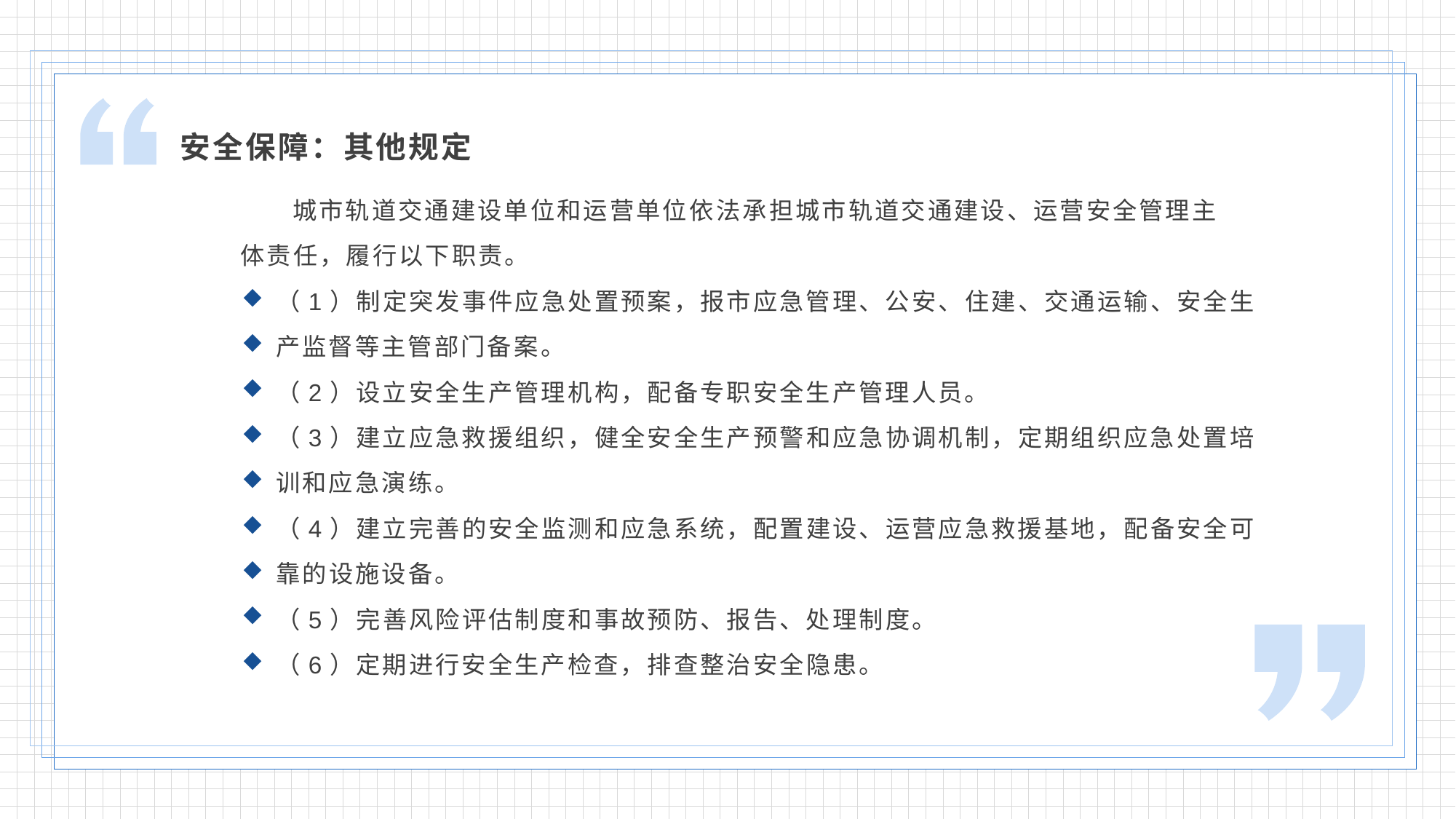

安全保障：其他规定

      城市轨道交通建设单位和运营单位依法承担城市轨道交通建设、运营安全管理主
体责任，履行以下职责。
（1）制定突发事件应急处置预案，报市应急管理、公安、住建、交通运输、安全生
产监督等主管部门备案。
（2）设立安全生产管理机构，配备专职安全生产管理人员。
（3）建立应急救援组织，健全安全生产预警和应急协调机制，定期组织应急处置培
训和应急演练。
（4）建立完善的安全监测和应急系统，配置建设、运营应急救援基地，配备安全可
靠的设施设备。
（5）完善风险评估制度和事故预防、报告、处理制度。
（6）定期进行安全生产检查，排查整治安全隐患。